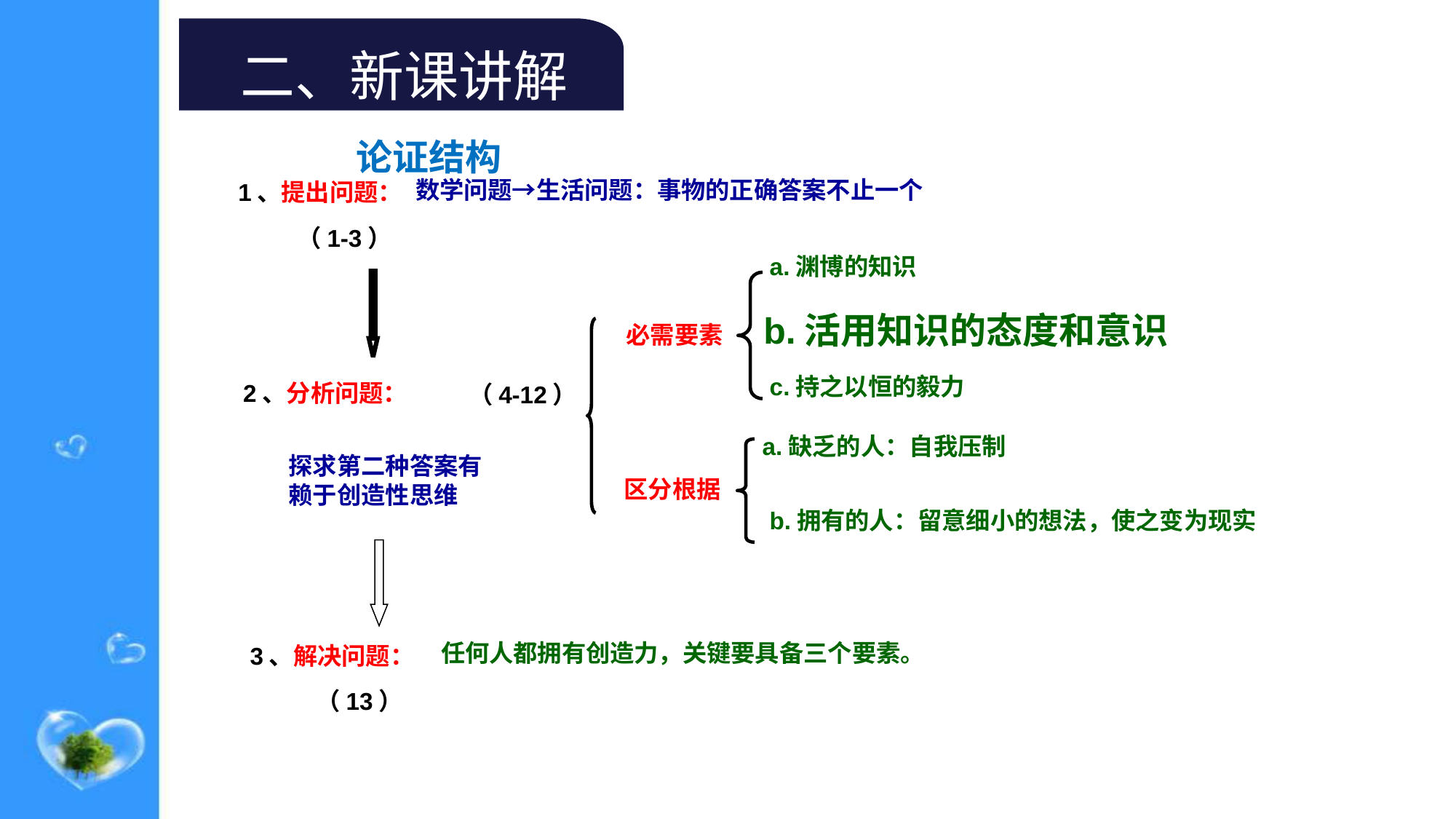

二、新课讲解

论证结构
数学问题→生活问题：事物的正确答案不止一个
1、提出问题：
（1-3）
a.渊博的知识

b.活用知识的态度和意识
必需要素

c.持之以恒的毅力
2、分析问题：
（4-12）
a.缺乏的人：自我压制

探求第二种答案有
赖于创造性思维
区分根据
b.拥有的人：留意细小的想法，使之变为现实

任何人都拥有创造力，关键要具备三个要素。
3、解决问题：
（13）